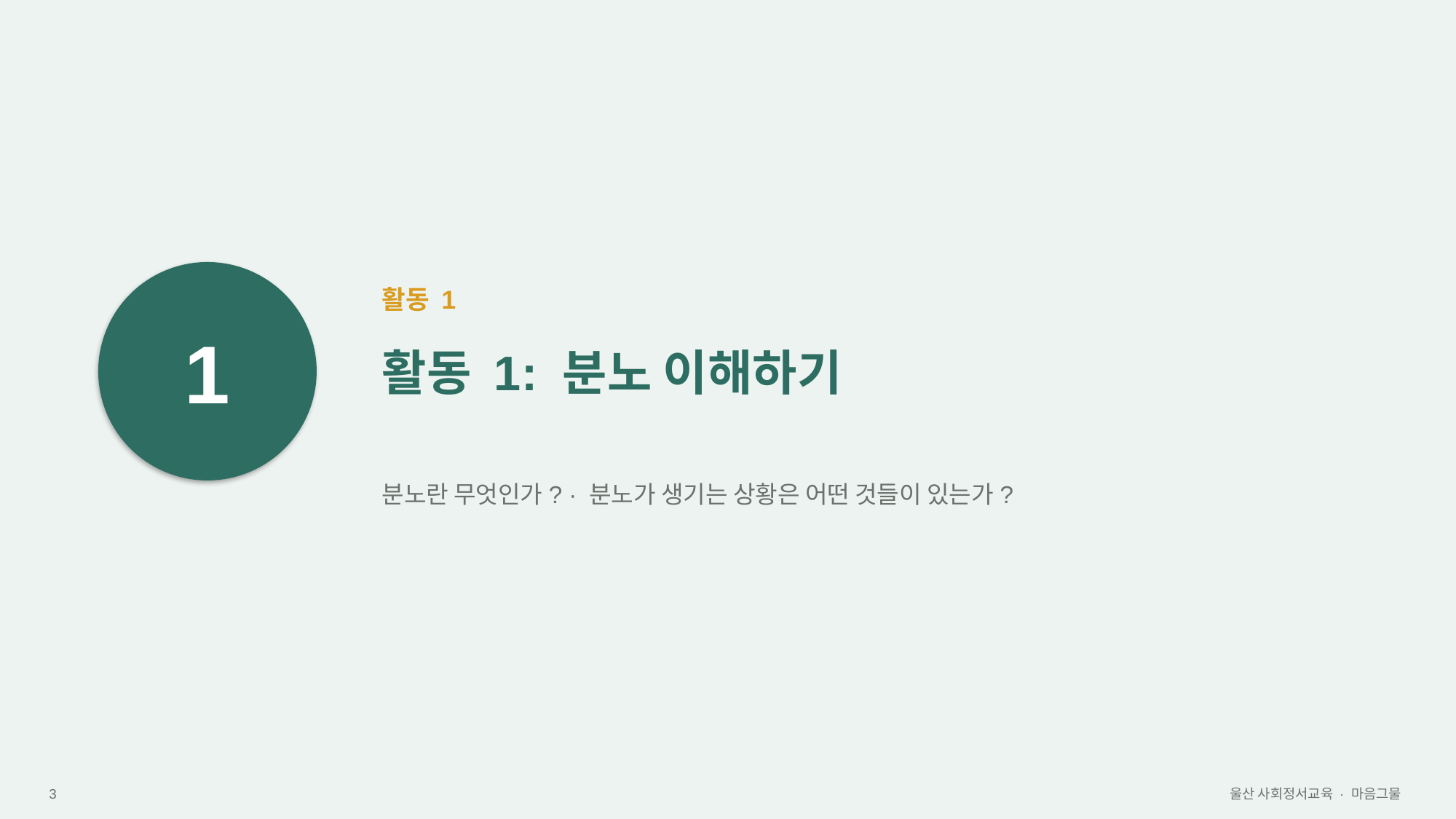

1
활동 1
활동 1: 분노 이해하기
분노란 무엇인가? · 분노가 생기는 상황은 어떤 것들이 있는가?
3
울산 사회정서교육 · 마음그물